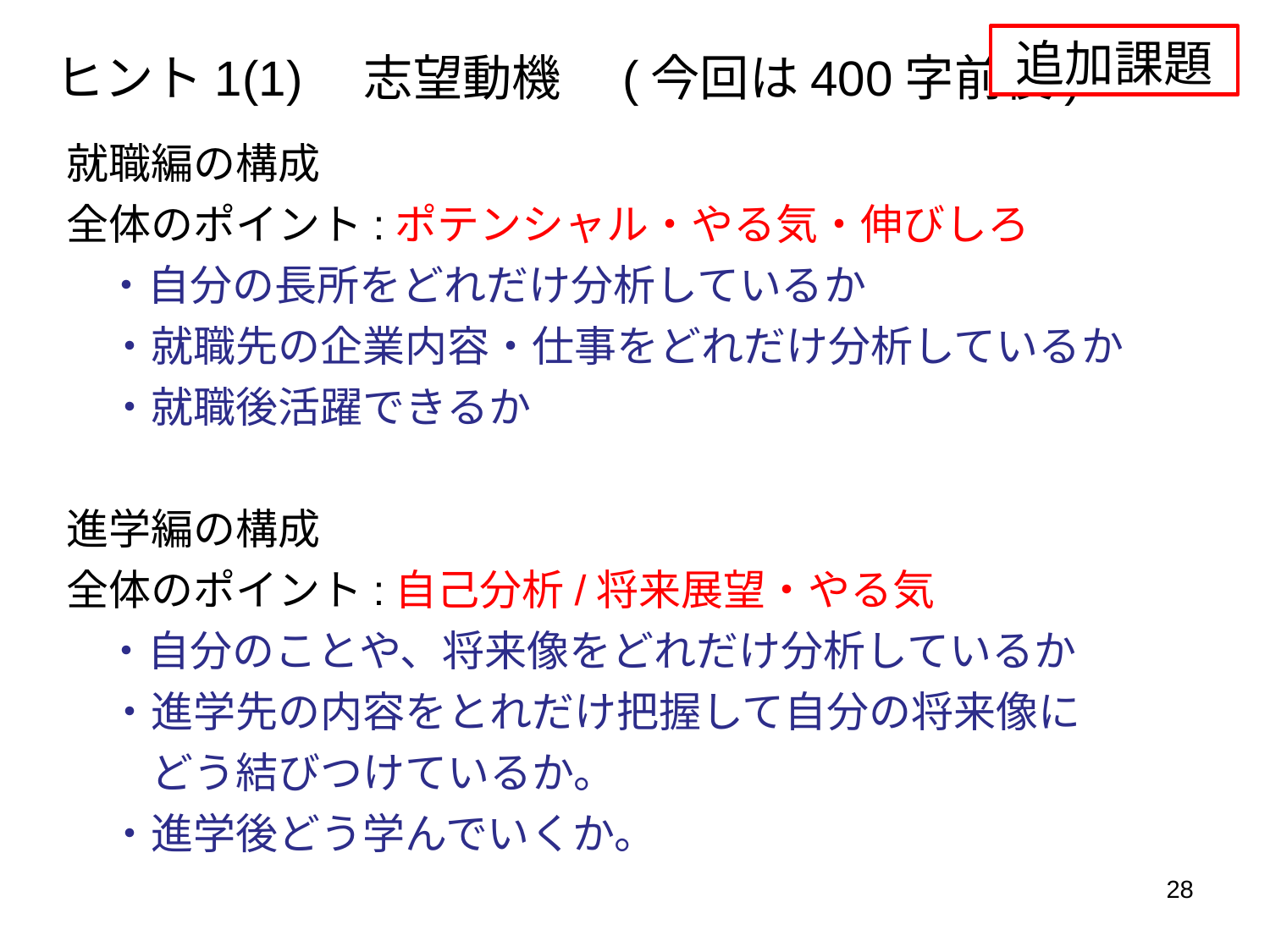

追加課題
# ヒント1(1)　志望動機　(今回は400字前後)
就職編の構成
全体のポイント:ポテンシャル・やる気・伸びしろ
   ・自分の長所をどれだけ分析しているか
　・就職先の企業内容・仕事をどれだけ分析しているか
　・就職後活躍できるか

進学編の構成
全体のポイント:自己分析/将来展望・やる気
   ・自分のことや、将来像をどれだけ分析しているか
　・進学先の内容をとれだけ把握して自分の将来像に
　　どう結びつけているか。
　・進学後どう学んでいくか。

28